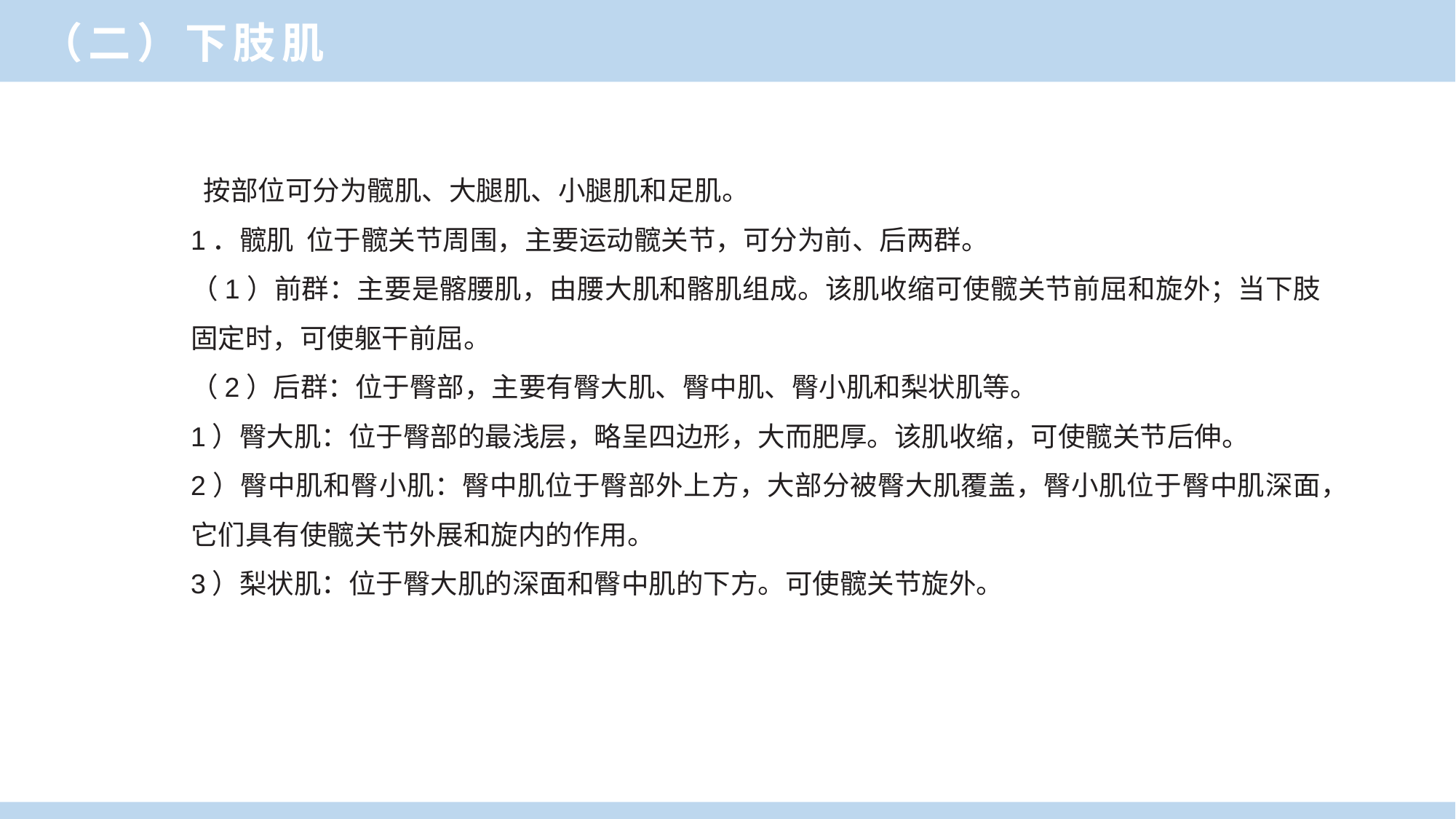

（二）下肢肌

 按部位可分为髋肌、大腿肌、小腿肌和足肌。
1．髋肌  位于髋关节周围，主要运动髋关节，可分为前、后两群。
（1）前群：主要是髂腰肌，由腰大肌和髂肌组成。该肌收缩可使髋关节前屈和旋外；当下肢固定时，可使躯干前屈。
（2）后群：位于臀部，主要有臀大肌、臀中肌、臀小肌和梨状肌等。
1）臀大肌：位于臀部的最浅层，略呈四边形，大而肥厚。该肌收缩，可使髋关节后伸。
2）臀中肌和臀小肌：臀中肌位于臀部外上方，大部分被臀大肌覆盖，臀小肌位于臀中肌深面，它们具有使髋关节外展和旋内的作用。
3）梨状肌：位于臀大肌的深面和臀中肌的下方。可使髋关节旋外。